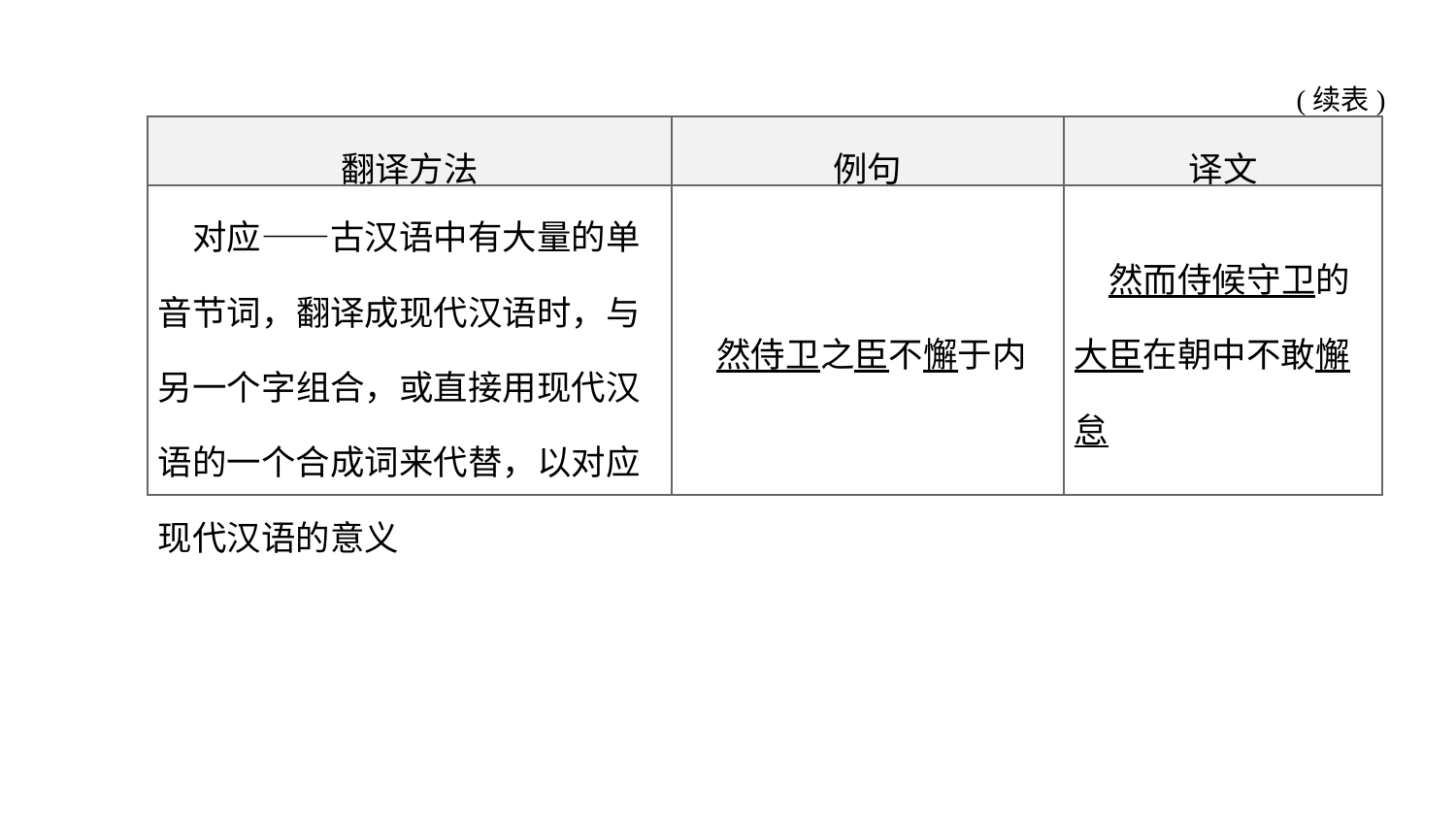

(续表)
| 翻译方法 | 例句 | 译文 |
| --- | --- | --- |
| 对应——古汉语中有大量的单音节词，翻译成现代汉语时，与另一个字组合，或直接用现代汉语的一个合成词来代替，以对应现代汉语的意义 | 然侍卫之臣不懈于内 | 然而侍候守卫的大臣在朝中不敢懈怠 |